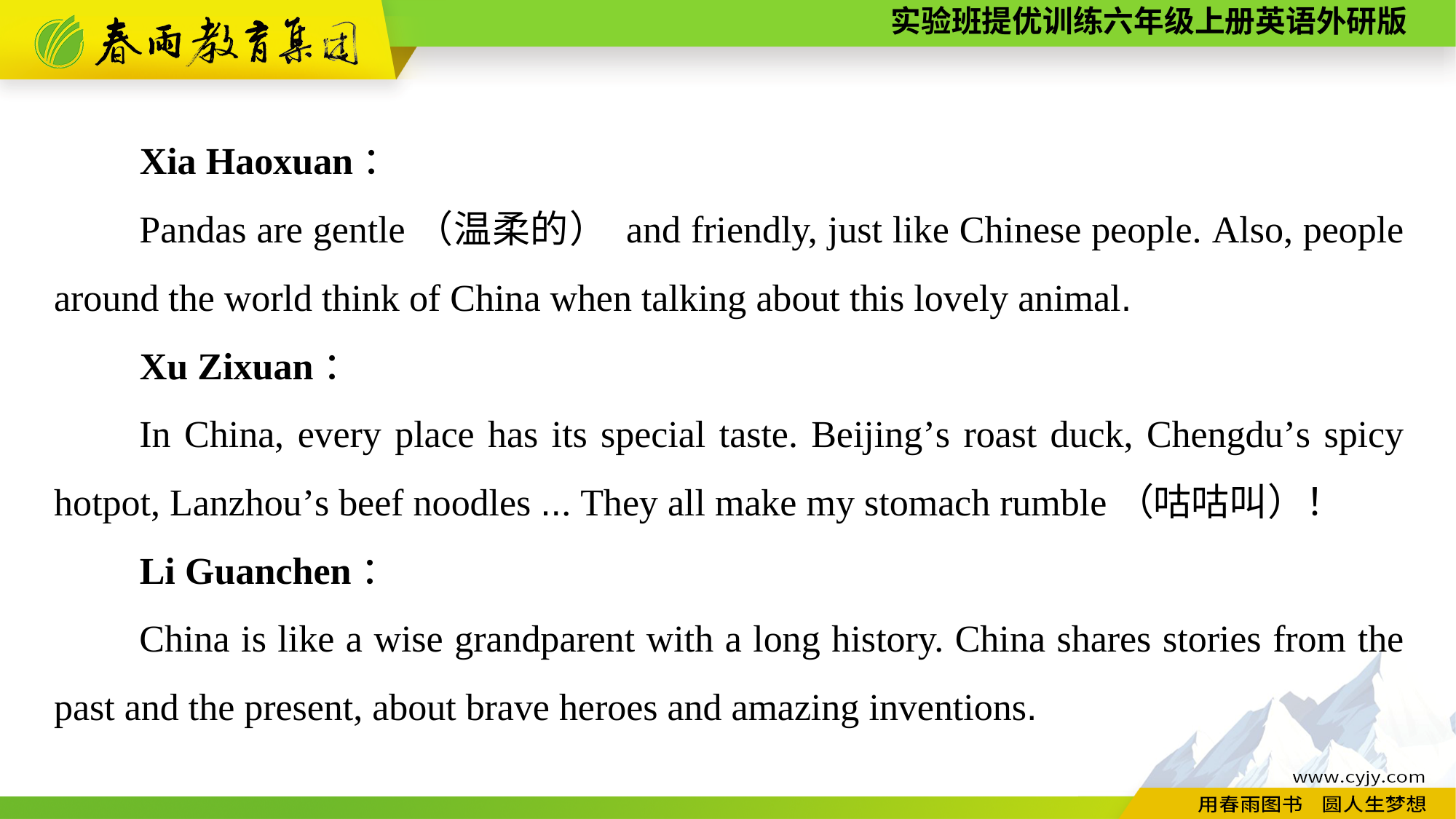

Xia Haoxuan：
Pandas are gentle（温柔的） and friendly, just like Chinese people. Also, people around the world think of China when talking about this lovely animal.
Xu Zixuan：
In China, every place has its special taste. Beijing’s roast duck, Chengdu’s spicy hotpot, Lanzhou’s beef noodles ... They all make my stomach rumble（咕咕叫）！
Li Guanchen：
China is like a wise grandparent with a long history. China shares stories from the past and the present, about brave heroes and amazing inventions.